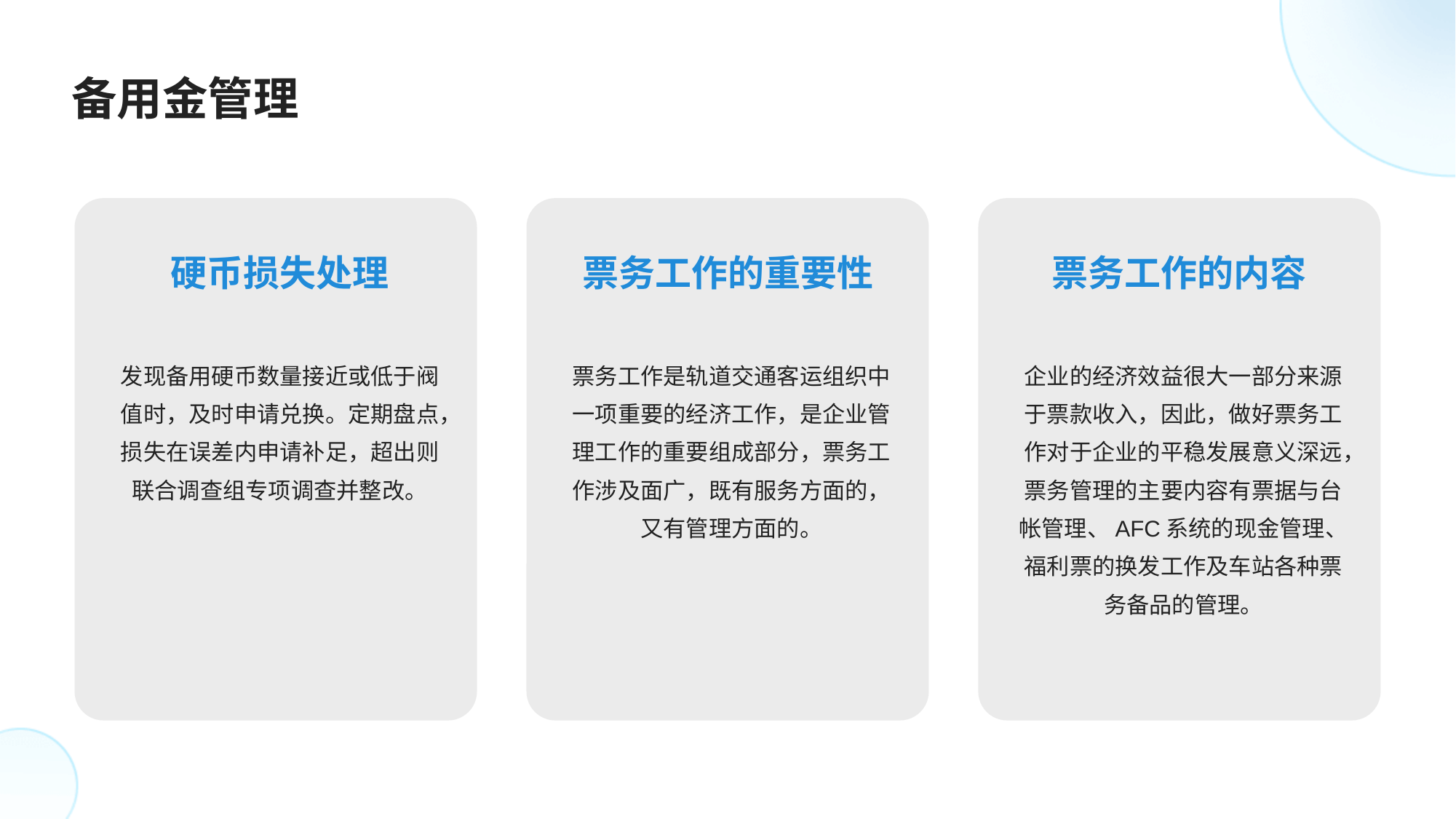

备用金管理

硬币损失处理
票务工作的重要性
票务工作的内容
发现备用硬币数量接近或低于阀值时，及时申请兑换。定期盘点，损失在误差内申请补足，超出则联合调查组专项调查并整改。
票务工作是轨道交通客运组织中一项重要的经济工作，是企业管理工作的重要组成部分，票务工作涉及面广，既有服务方面的，又有管理方面的。
企业的经济效益很大一部分来源于票款收入，因此，做好票务工作对于企业的平稳发展意义深远，票务管理的主要内容有票据与台帐管理、AFC系统的现金管理、福利票的换发工作及车站各种票务备品的管理。